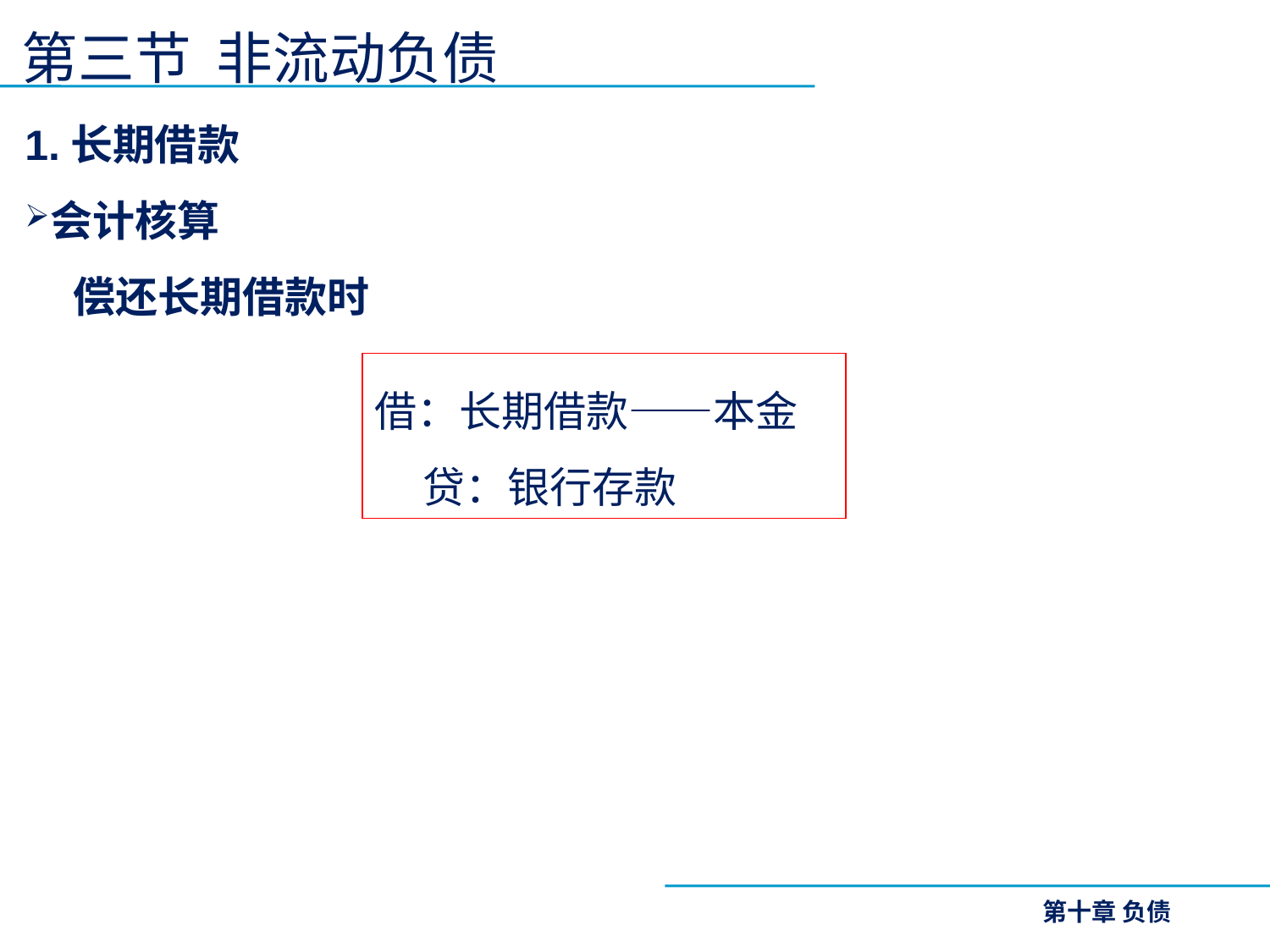

# 第三节  非流动负债
1.长期借款
会计核算
    偿还长期借款时

借：长期借款——本金
    贷：银行存款